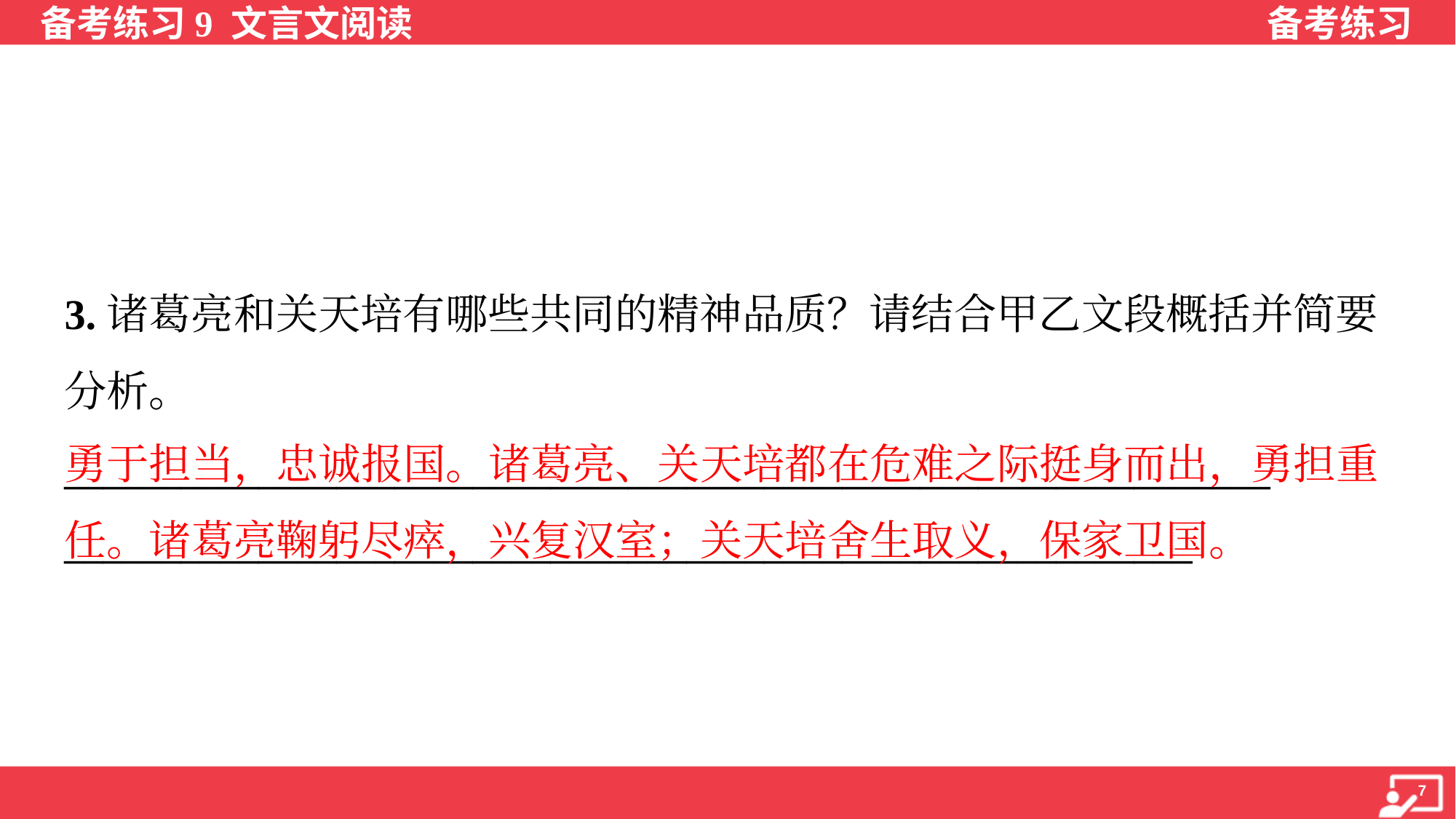

3.诸葛亮和关天培有哪些共同的精神品质？请结合甲乙文段概括并简要
分析。
______________________________________________________________
__________________________________________________________
勇于担当，忠诚报国。诸葛亮、关天培都在危难之际挺身而出，勇担重任。诸葛亮鞠躬尽瘁，兴复汉室；关天培舍生取义，保家卫国。